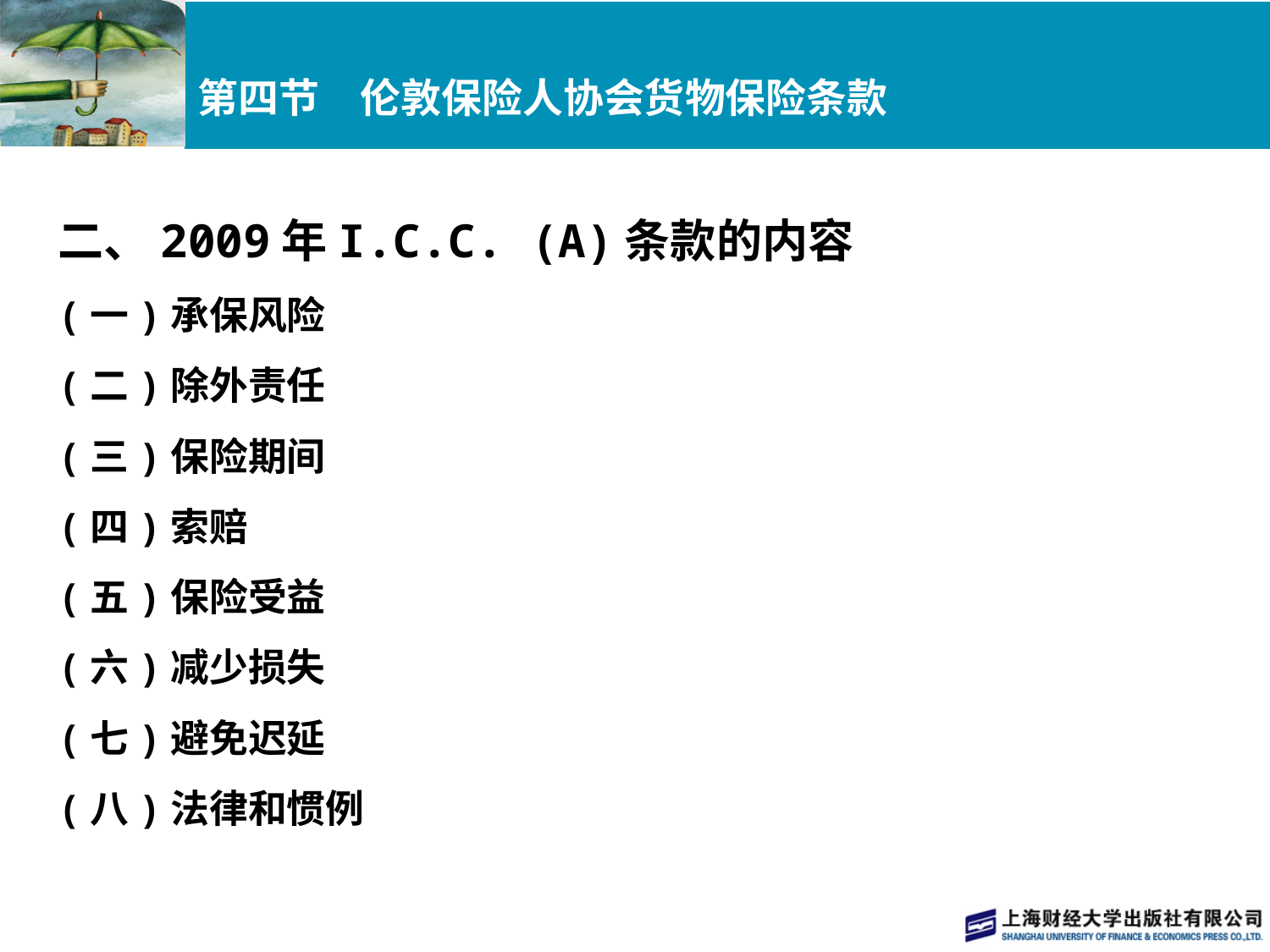

# 第四节　伦敦保险人协会货物保险条款
二、2009年I.C.C. (A)条款的内容
(一)承保风险
(二)除外责任
(三)保险期间
(四)索赔
(五)保险受益
(六)减少损失
(七)避免迟延
(八)法律和惯例